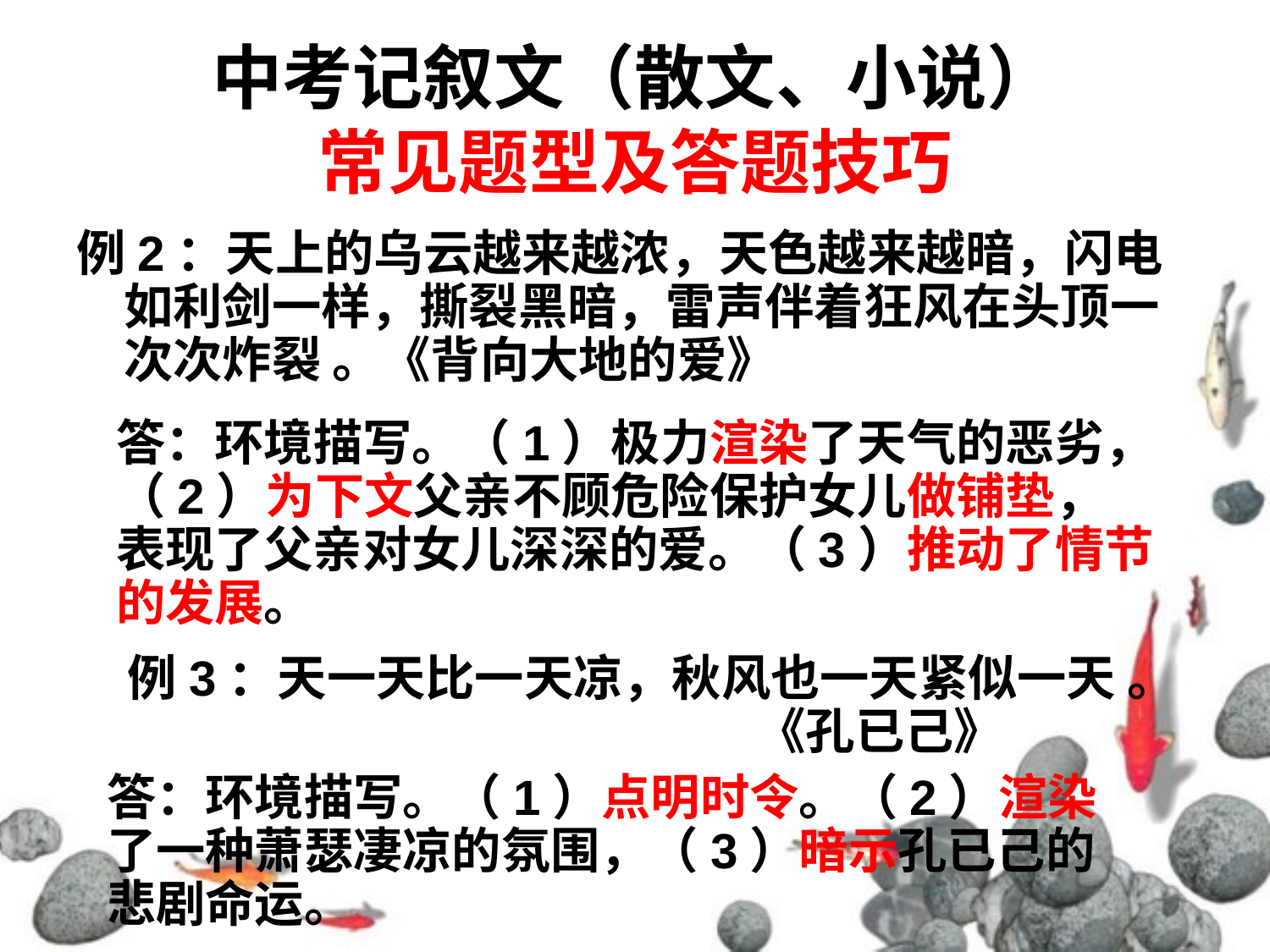

# 中考记叙文（散文、小说） 常见题型及答题技巧
例2：天上的乌云越来越浓，天色越来越暗，闪电如利剑一样，撕裂黑暗，雷声伴着狂风在头顶一次次炸裂 。《背向大地的爱》

答：环境描写。（1）极力渲染了天气的恶劣，
（2）为下文父亲不顾危险保护女儿做铺垫，
表现了父亲对女儿深深的爱。（3）推动了情节的发展。
例3：天一天比一天凉，秋风也一天紧似一天 。
                                                       《孔已己》
答：环境描写。（1）点明时令。（2）渲染了一种萧瑟凄凉的氛围，（3）暗示孔已己的悲剧命运。